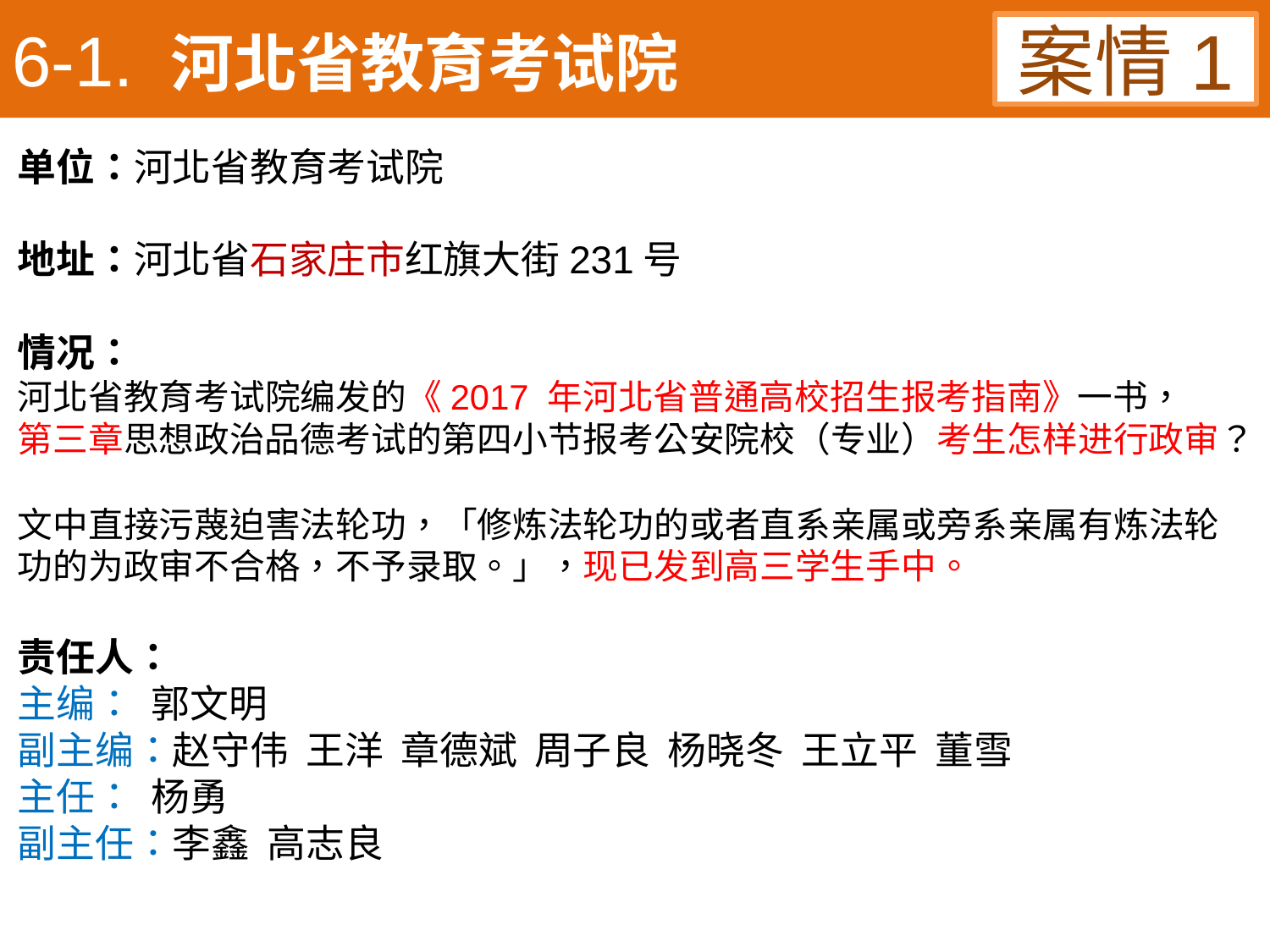

6-1. 河北省教育考试院
案情1

单位：河北省教育考试院

地址：河北省石家庄市红旗大街231号

情况：
河北省教育考试院编发的《2017 年河北省普通高校招生报考指南》一书，
第三章思想政治品德考试的第四小节报考公安院校（专业）考生怎样进行政审？

文中直接污蔑迫害法轮功，「修炼法轮功的或者直系亲属或旁系亲属有炼法轮功的为政审不合格，不予录取。」，现已发到高三学生手中。

责任人：
主编：  郭文明
副主编：赵守伟  王洋  章德斌  周子良  杨晓冬  王立平  董雪
主任：  杨勇
副主任：李鑫  高志良